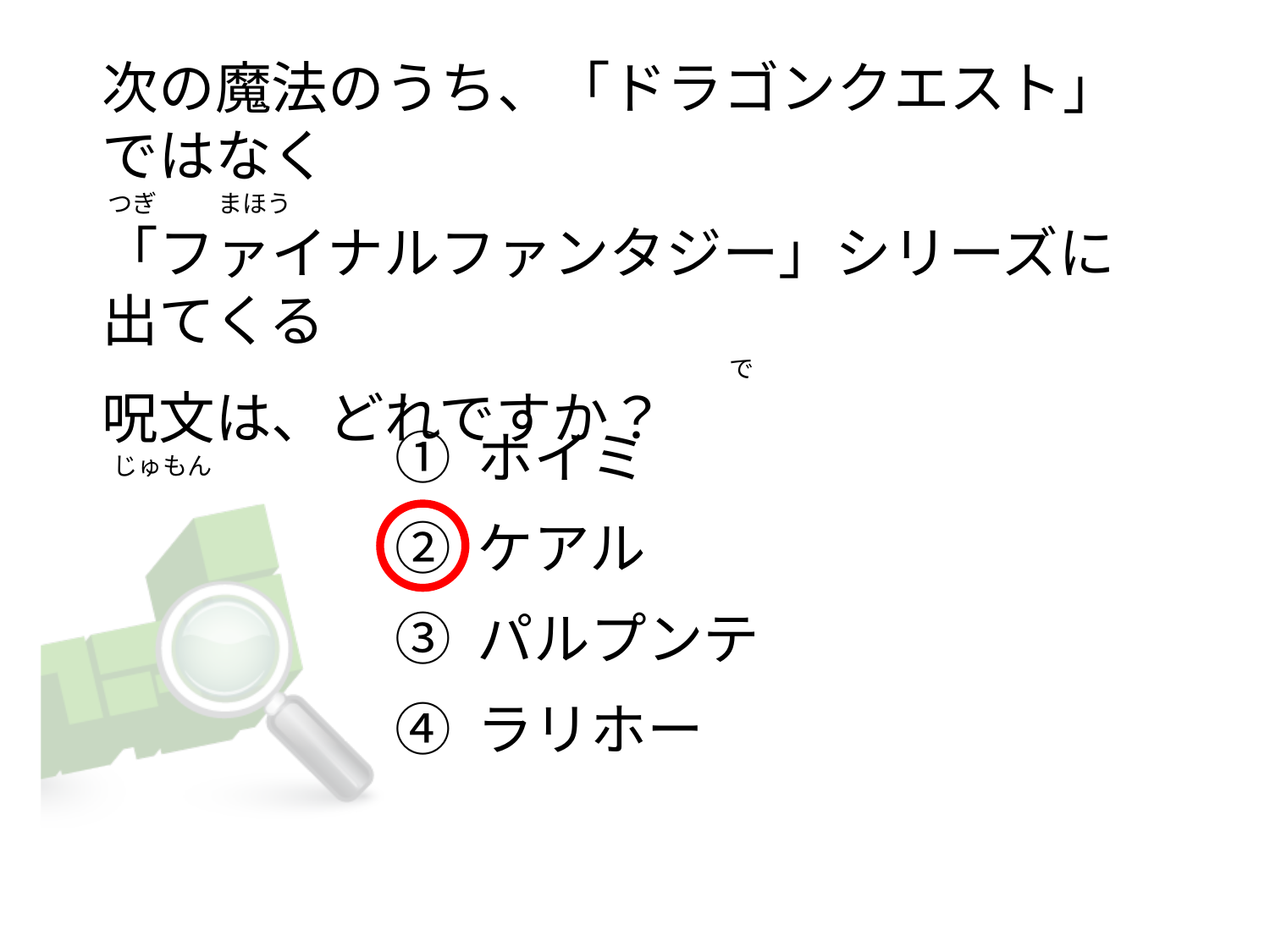

# 次の魔法のうち、「ドラゴンクエスト」ではなく  つぎ           まほう 「ファイナルファンタジー」シリーズに出てくる                                                                                                                     で 呪文は、どれですか？   じゅもん
① ホイミ
② ケアル
③ パルプンテ
④ ラリホー